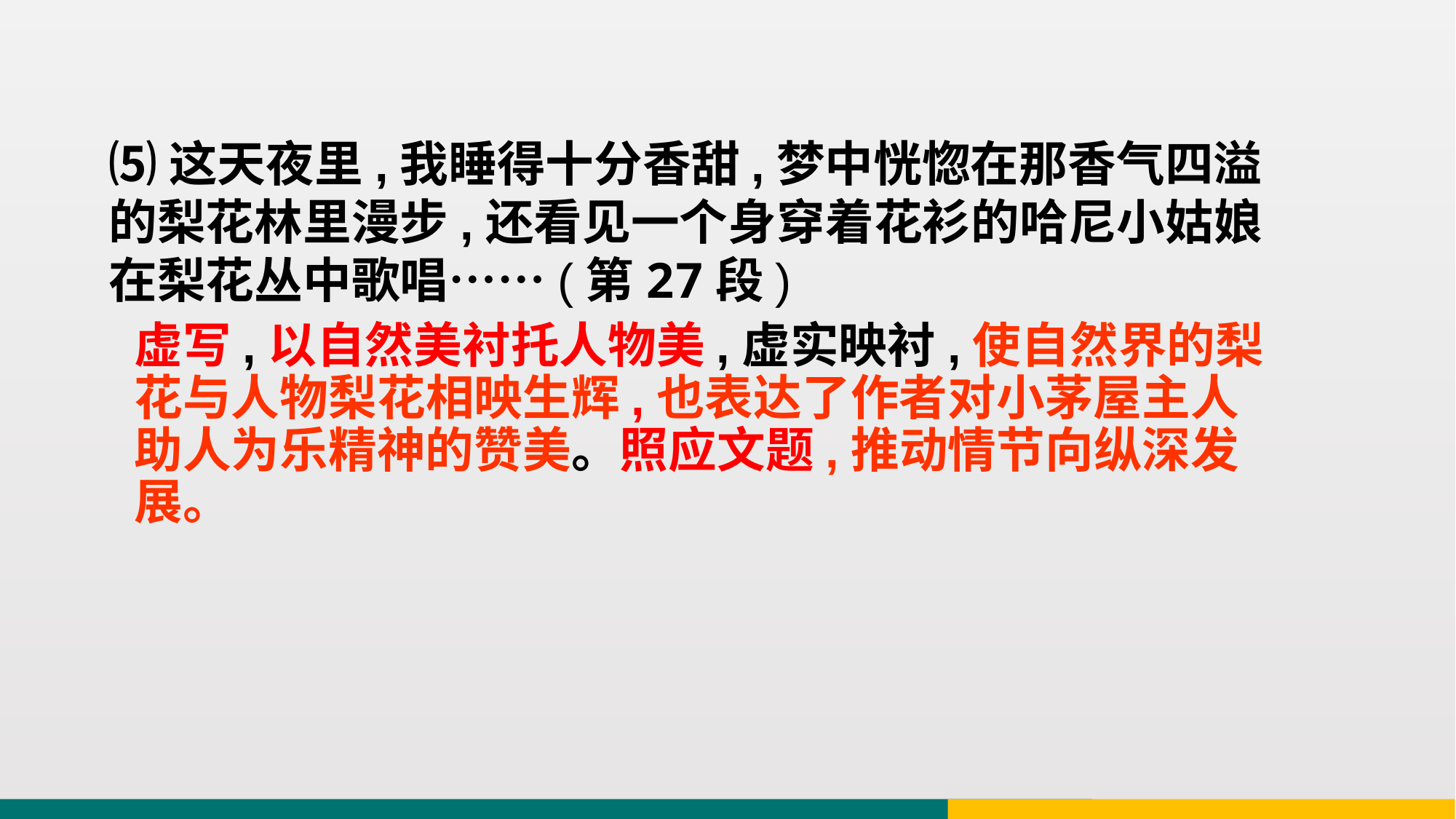

⑸这天夜里,我睡得十分香甜,梦中恍惚在那香气四溢的梨花林里漫步,还看见一个身穿着花衫的哈尼小姑娘在梨花丛中歌唱……(第27段)
虚写,以自然美衬托人物美,虚实映衬,使自然界的梨花与人物梨花相映生辉,也表达了作者对小茅屋主人助人为乐精神的赞美。照应文题,推动情节向纵深发展。